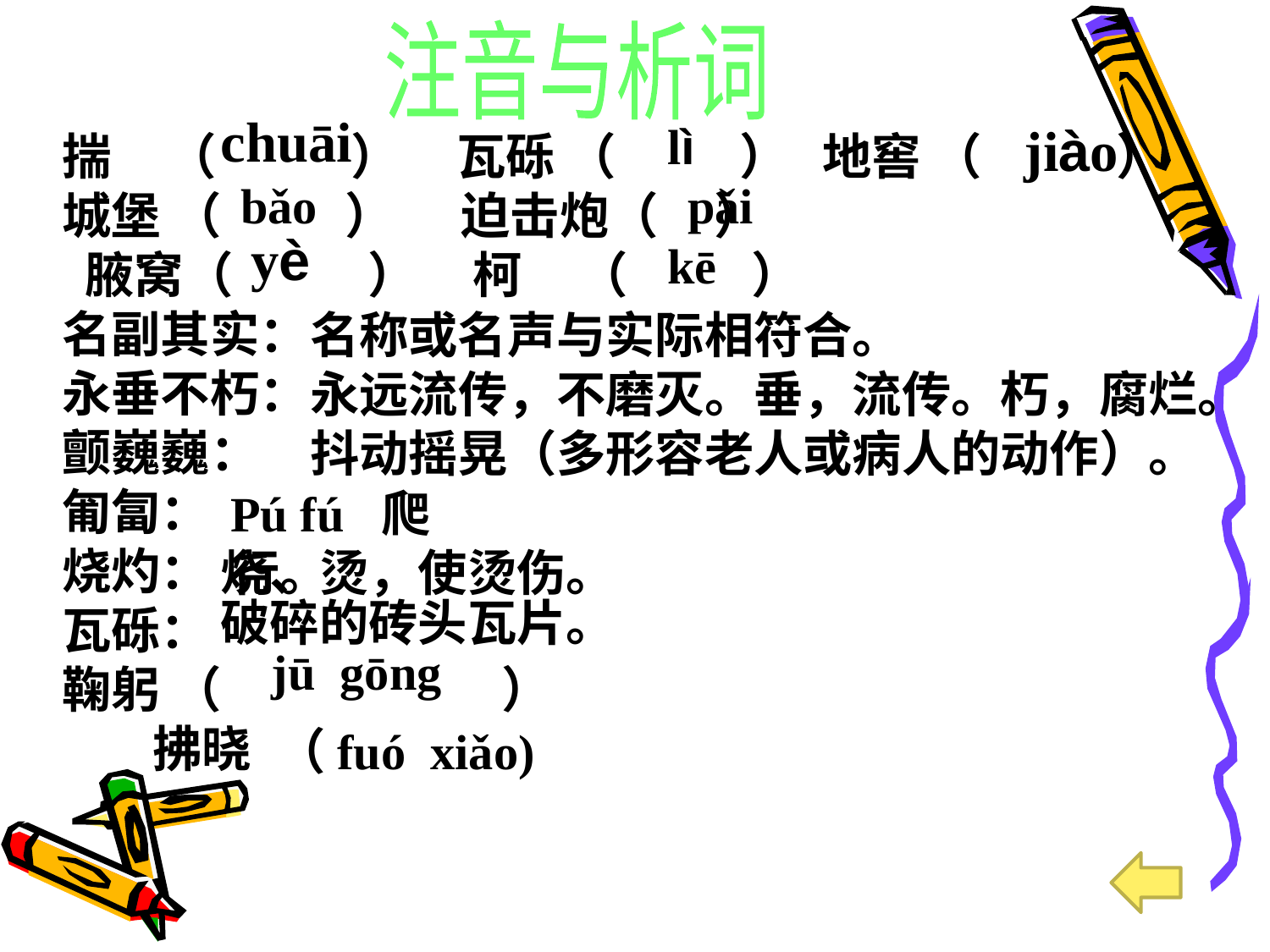

注音与析词
chuāi
lì
jiào
揣     （            ）     瓦砾 （           ）   地窖 （            ）     城堡 （           ）      迫击炮（     ）
 腋窝（            ）     柯     （           ）
名副其实：
永垂不朽：
颤巍巍：
匍匐：
烧灼：
瓦砾：
鞠躬 （                         ）
       拂晓

bǎo
pǎi
yè
kē
名称或名声与实际相符合。
永远流传，不磨灭。垂，流传。朽，腐烂。
抖动摇晃（多形容老人或病人的动作）。
Pú fú  爬行。
烧、烫，使烫伤。
破碎的砖头瓦片。
jū  gōng
（fuó  xiǎo)